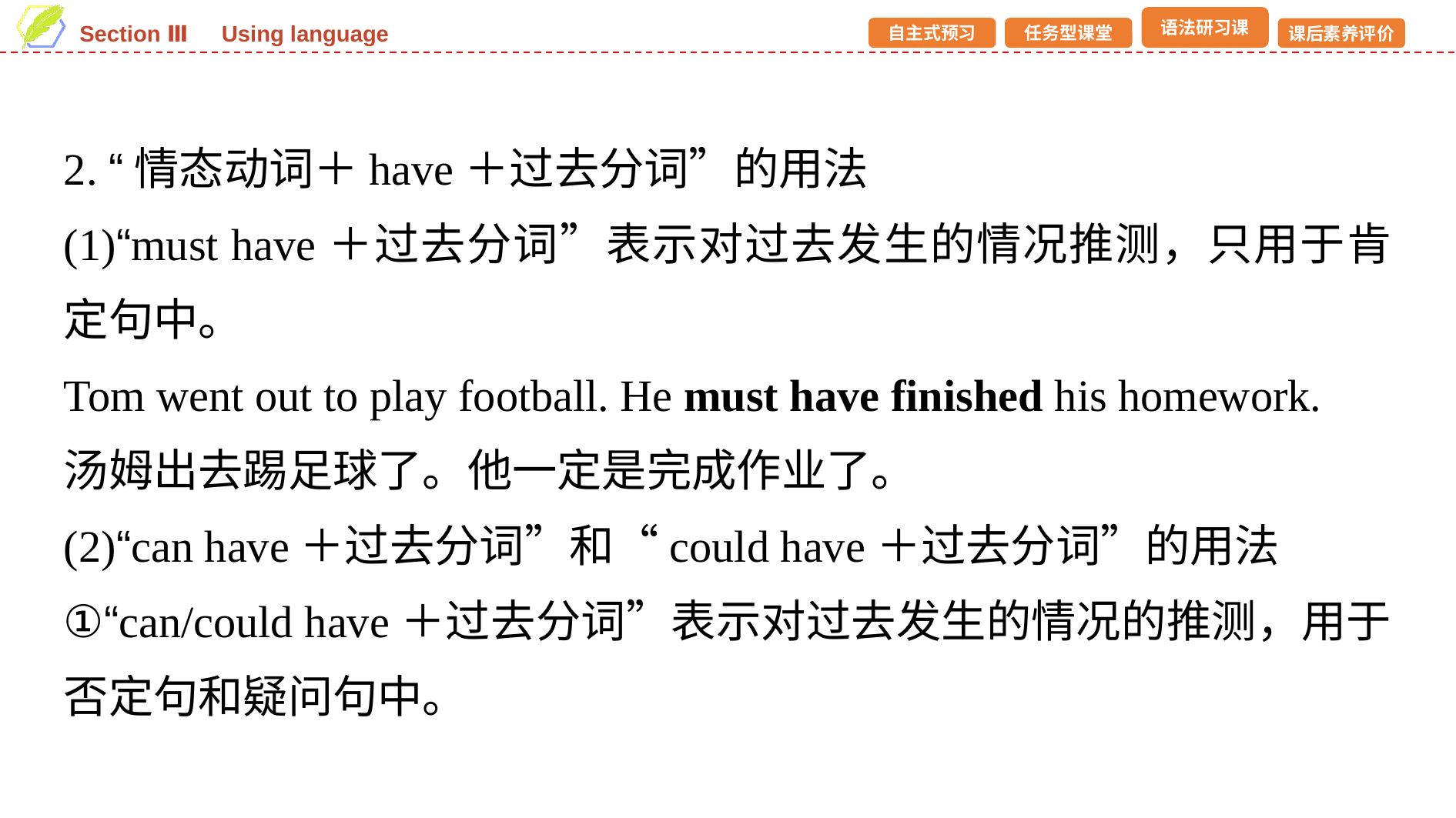

2. “情态动词＋have＋过去分词”的用法
(1)“must have＋过去分词”表示对过去发生的情况推测，只用于肯定句中。
Tom went out to play football. He must have finished his homework.
汤姆出去踢足球了。他一定是完成作业了。
(2)“can have＋过去分词”和“could have＋过去分词”的用法
①“can/could have＋过去分词”表示对过去发生的情况的推测，用于否定句和疑问句中。